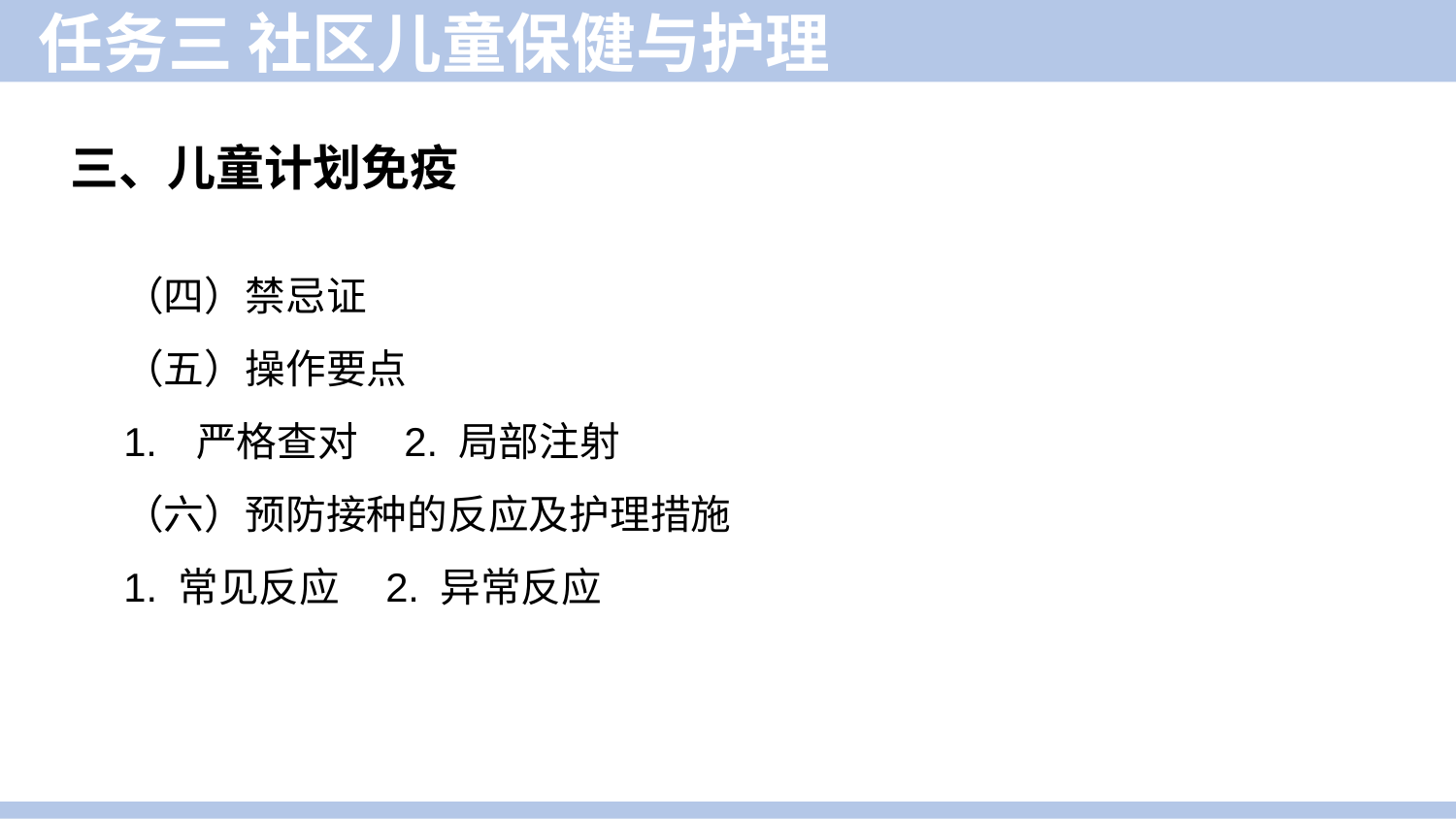

任务三 社区儿童保健与护理
三、儿童计划免疫
（四）禁忌证
（五）操作要点
严格查对    2. 局部注射
（六）预防接种的反应及护理措施
1. 常见反应    2. 异常反应